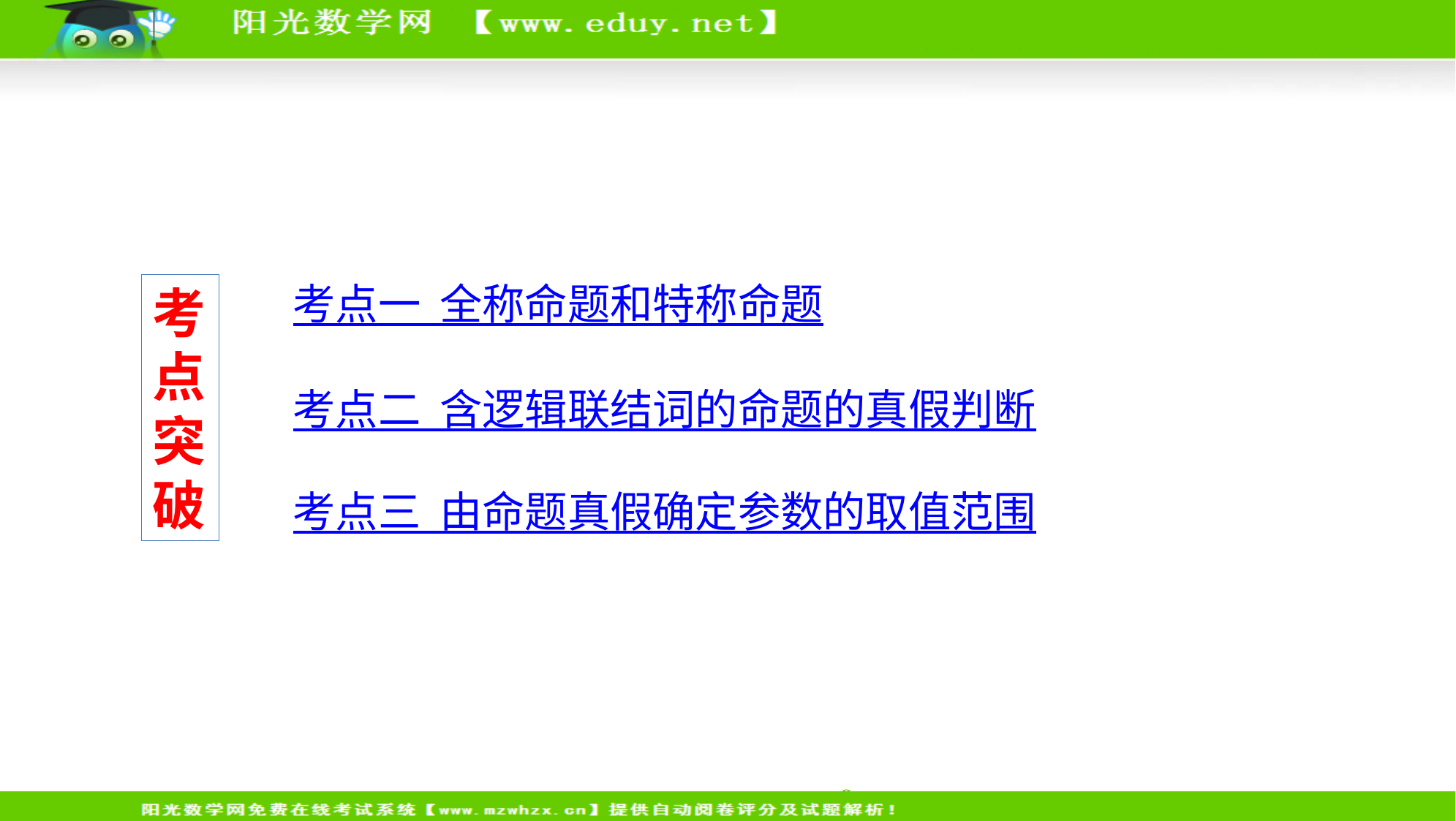

考点一  全称命题和特称命题
考点突破
考点二  含逻辑联结词的命题的真假判断
考点三  由命题真假确定参数的取值范围